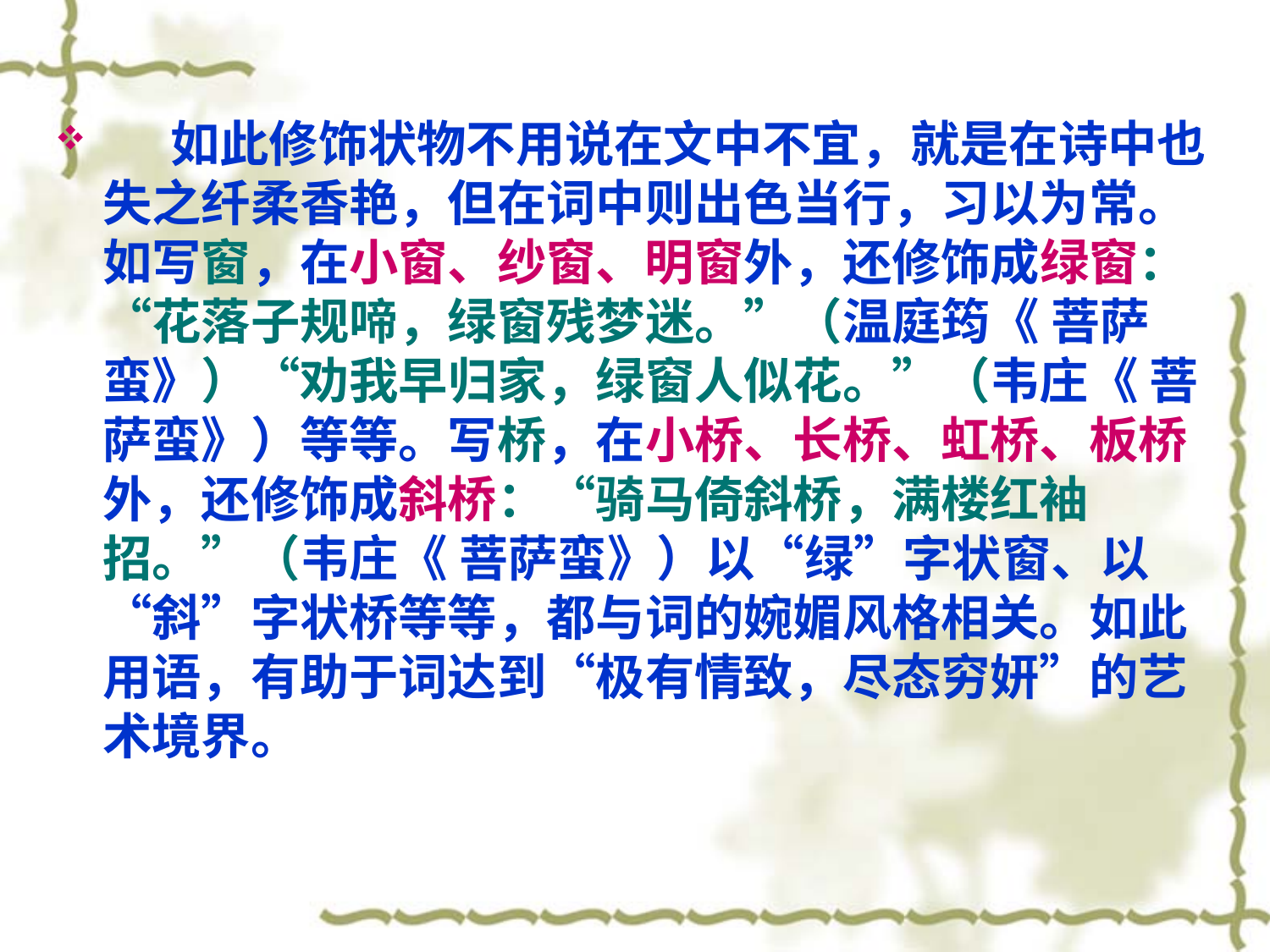

#
     如此修饰状物不用说在文中不宜，就是在诗中也失之纤柔香艳，但在词中则出色当行，习以为常。如写窗，在小窗、纱窗、明窗外，还修饰成绿窗：“花落子规啼，绿窗残梦迷。”（温庭筠《 菩萨蛮》）“劝我早归家，绿窗人似花。”（韦庄《 菩萨蛮》）等等。写桥，在小桥、长桥、虹桥、板桥外，还修饰成斜桥：“骑马倚斜桥，满楼红袖招。”（韦庄《 菩萨蛮》）以“绿”字状窗、以“斜”字状桥等等，都与词的婉媚风格相关。如此用语，有助于词达到“极有情致，尽态穷妍”的艺术境界。